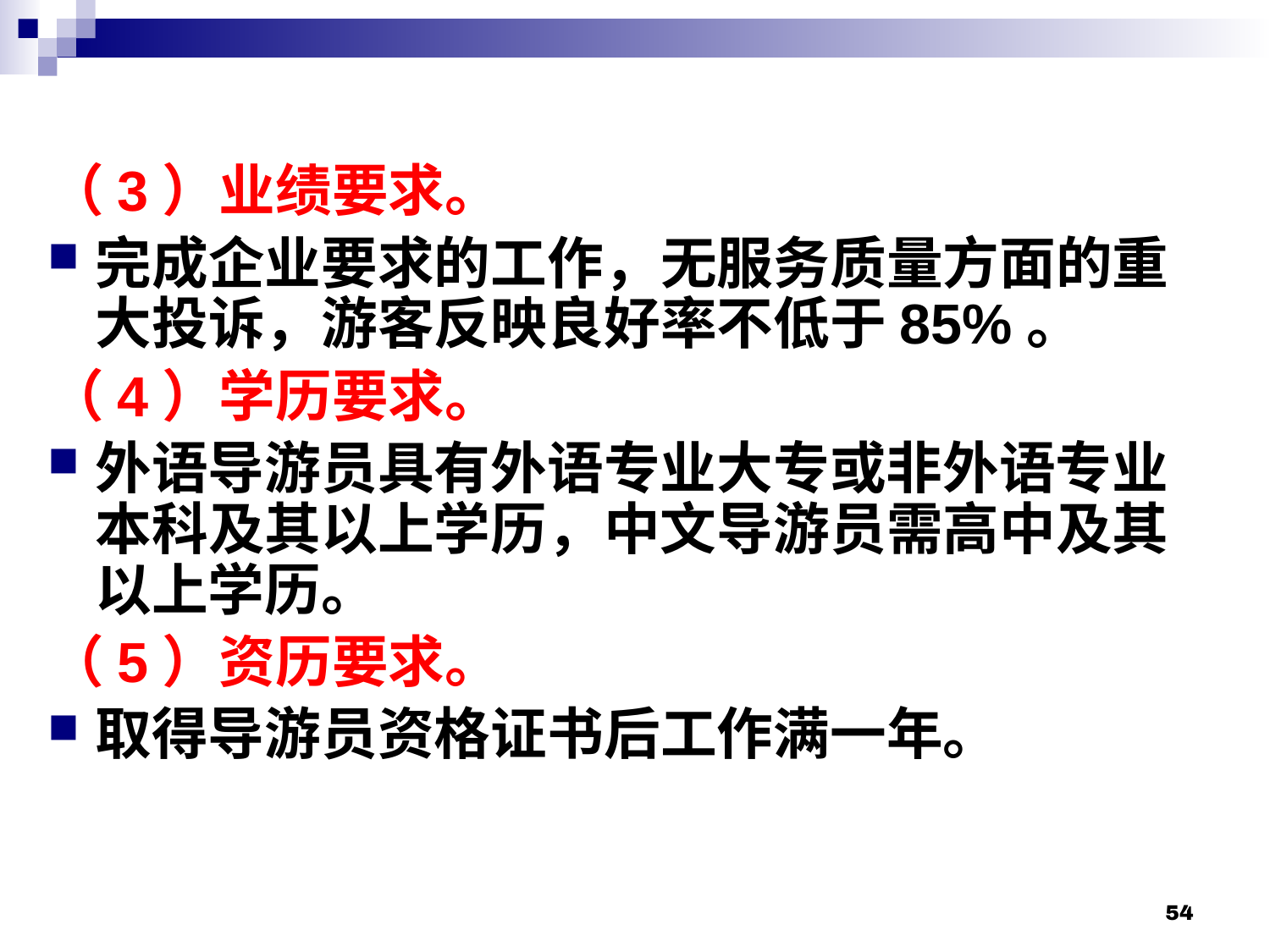

# （3）业绩要求。
完成企业要求的工作，无服务质量方面的重大投诉，游客反映良好率不低于85%。
（4）学历要求。
外语导游员具有外语专业大专或非外语专业本科及其以上学历，中文导游员需高中及其以上学历。
（5）资历要求。
取得导游员资格证书后工作满一年。
54